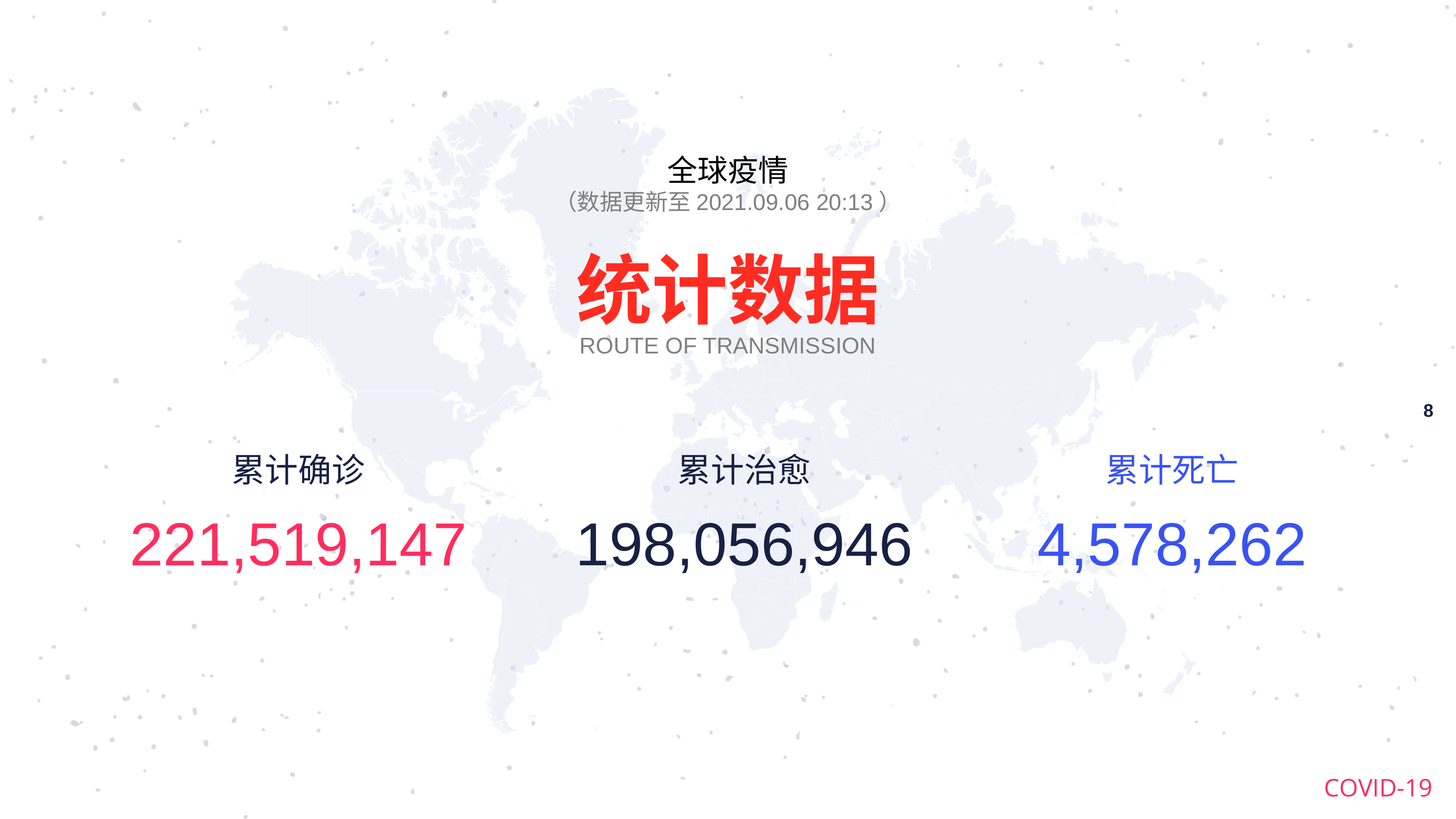

全球疫情
（数据更新至2021.09.06 20:13）

统计数据
ROUTE OF TRANSMISSION
累计确诊
221,519,147
累计治愈
198,056,946
累计死亡
4,578,262